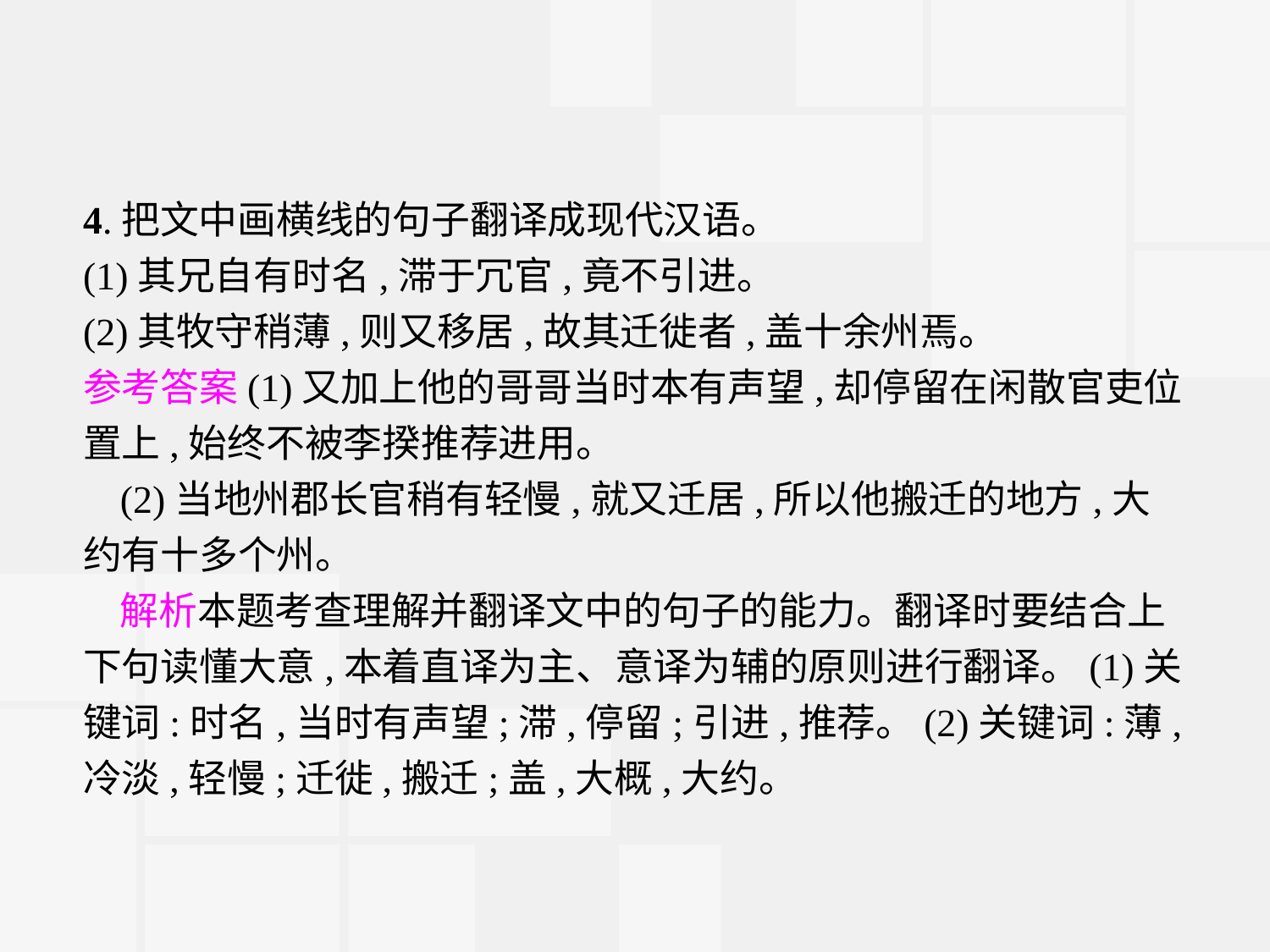

4.把文中画横线的句子翻译成现代汉语。
(1)其兄自有时名,滞于冗官,竟不引进。
(2)其牧守稍薄,则又移居,故其迁徙者,盖十余州焉。
参考答案(1)又加上他的哥哥当时本有声望,却停留在闲散官吏位置上,始终不被李揆推荐进用。
(2)当地州郡长官稍有轻慢,就又迁居,所以他搬迁的地方,大约有十多个州。
解析本题考查理解并翻译文中的句子的能力。翻译时要结合上下句读懂大意,本着直译为主、意译为辅的原则进行翻译。(1)关键词:时名,当时有声望;滞,停留;引进,推荐。(2)关键词:薄,冷淡,轻慢;迁徙,搬迁;盖,大概,大约。